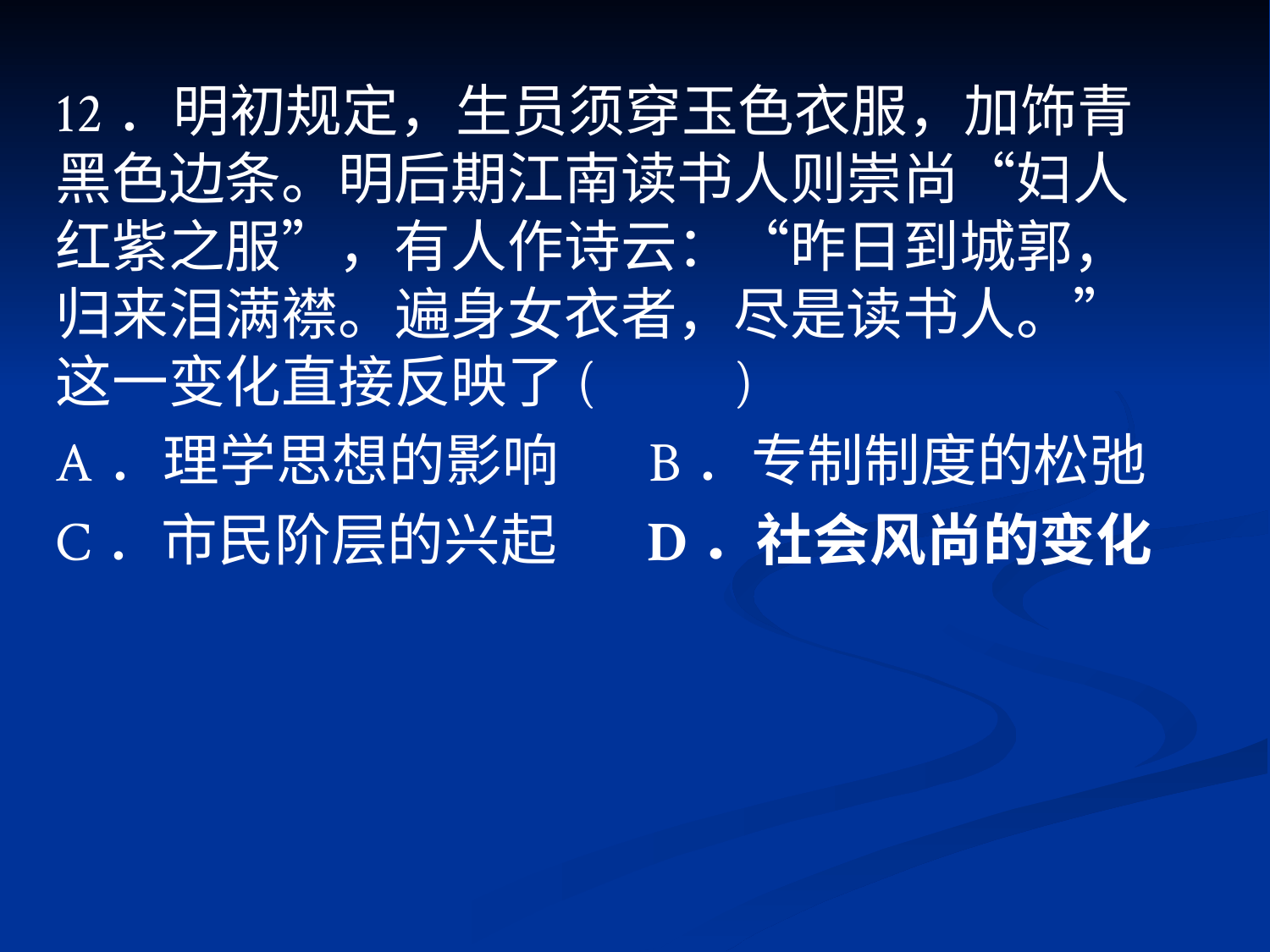

12．明初规定，生员须穿玉色衣服，加饰青黑色边条。明后期江南读书人则崇尚“妇人红紫之服”，有人作诗云：“昨日到城郭，归来泪满襟。遍身女衣者，尽是读书人。”这一变化直接反映了(　　)
A．理学思想的影响      B．专制制度的松弛
C．市民阶层的兴起      D．社会风尚的变化